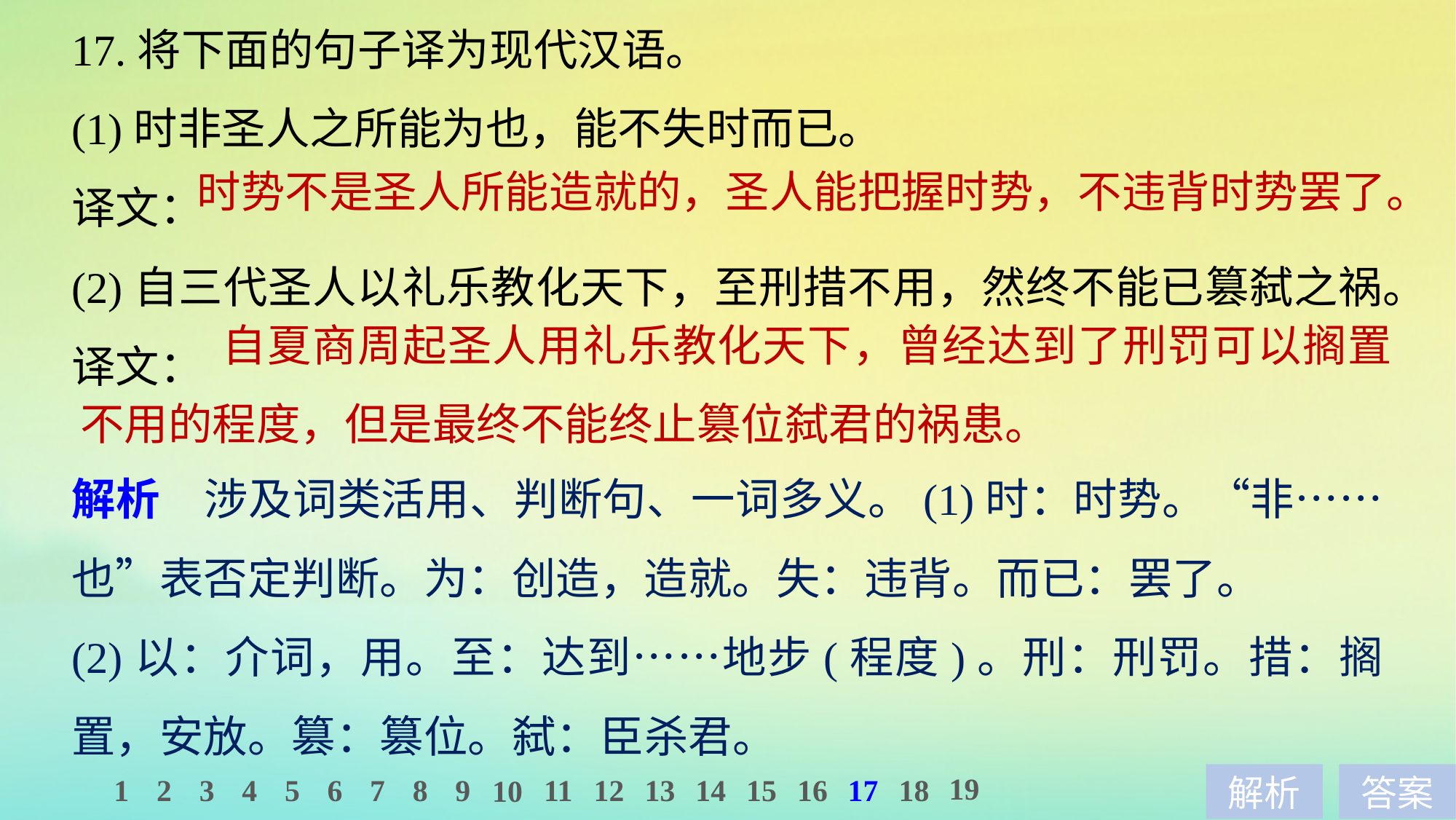

17.将下面的句子译为现代汉语。
(1)时非圣人之所能为也，能不失时而已。
译文：
(2)自三代圣人以礼乐教化天下，至刑措不用，然终不能已篡弑之祸。
译文：
时势不是圣人所能造就的，圣人能把握时势，不违背时势罢了。
	  自夏商周起圣人用礼乐教化天下，曾经达到了刑罚可以搁置不用的程度，但是最终不能终止篡位弑君的祸患。
解析　涉及词类活用、判断句、一词多义。(1)时：时势。“非……也”表否定判断。为：创造，造就。失：违背。而已：罢了。
(2)以：介词，用。至：达到……地步(程度)。刑：刑罚。措：搁置，安放。篡：篡位。弑：臣杀君。
19
1
2
3
4
5
6
7
8
9
11
12
13
14
15
16
17
18
10
解析
答案